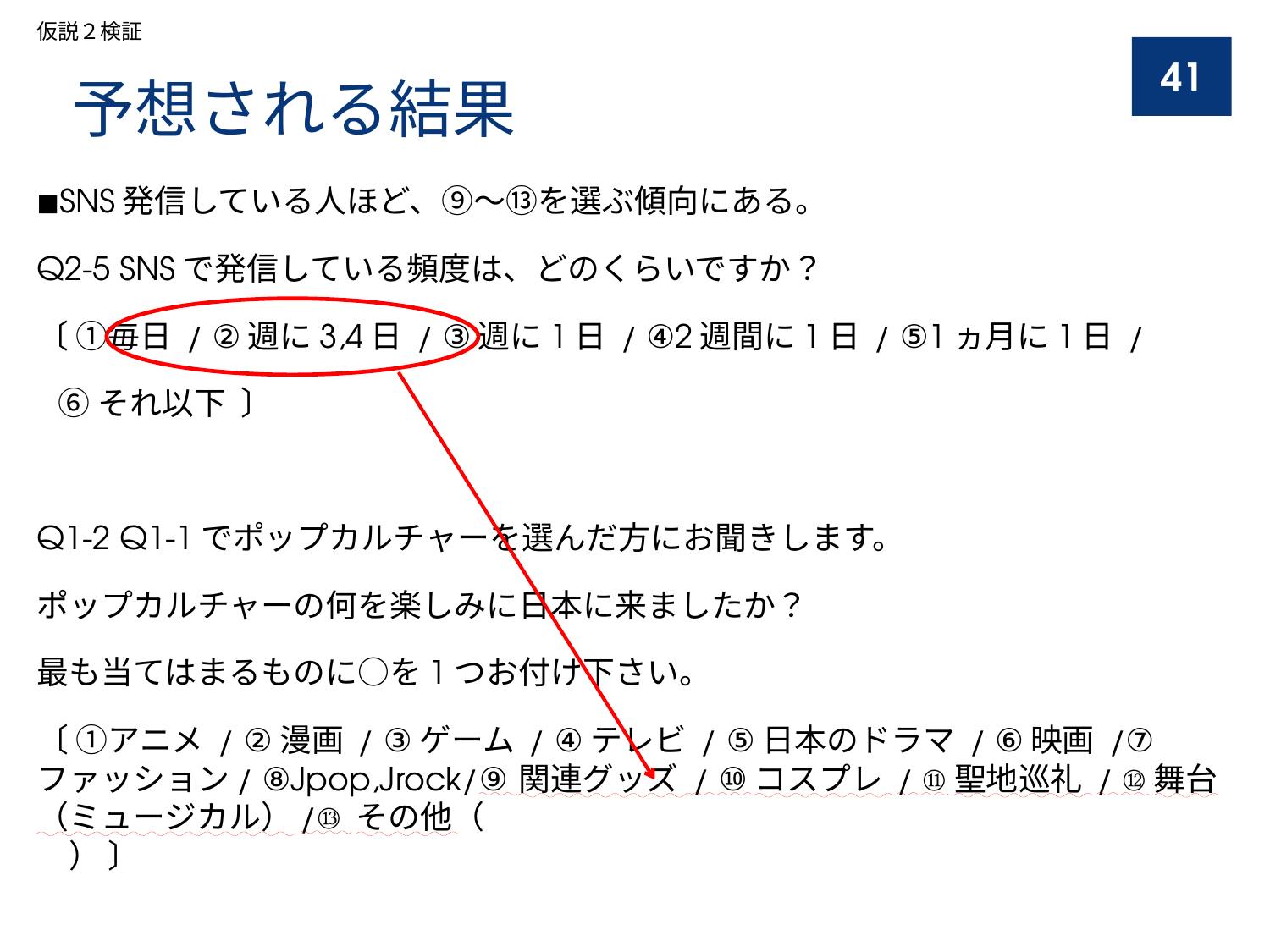

仮説２検証
41
予想される結果
■SNS発信している人ほど、⑨〜⑬を選ぶ傾向にある。
Q2-5 SNSで発信している頻度は、どのくらいですか？
〔 ①毎日 / ②週に3,4日 / ③週に1日 / ④2週間に1日 / ⑤1ヵ月に1日 /
   ⑥それ以下  〕

Q1-2 Q1-1でポップカルチャーを選んだ方にお聞きします。
ポップカルチャーの何を楽しみに日本に来ましたか？
最も当てはまるものに○を1つお付け下さい。
〔 ①アニメ / ②漫画 / ③ゲーム / ④テレビ / ⑤日本のドラマ / ⑥映画 /⑦ファッション/ ⑧Jpop,Jrock/⑨関連グッズ / ⑩コスプレ / ⑪聖地巡礼 / ⑫舞台（ミュージカル）/⑬その他（　　　　　　　　　　　　　　　　　　　　　　　　） 〕